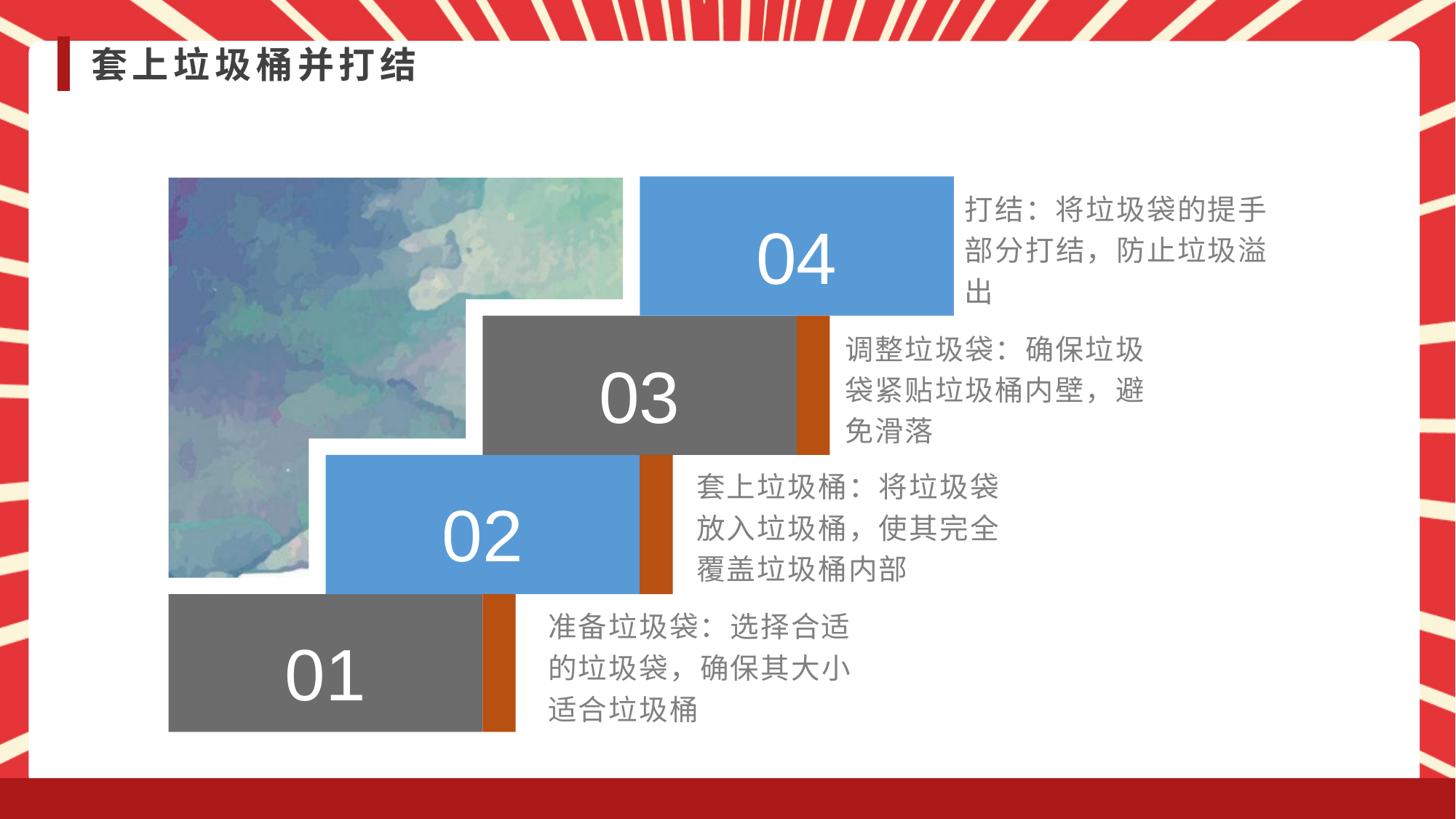

套上垃圾桶并打结

打结：将垃圾袋的提手部分打结，防止垃圾溢出

04

调整垃圾袋：确保垃圾袋紧贴垃圾桶内壁，避免滑落
03

套上垃圾桶：将垃圾袋放入垃圾桶，使其完全覆盖垃圾桶内部
02
准备垃圾袋：选择合适的垃圾袋，确保其大小适合垃圾桶

01